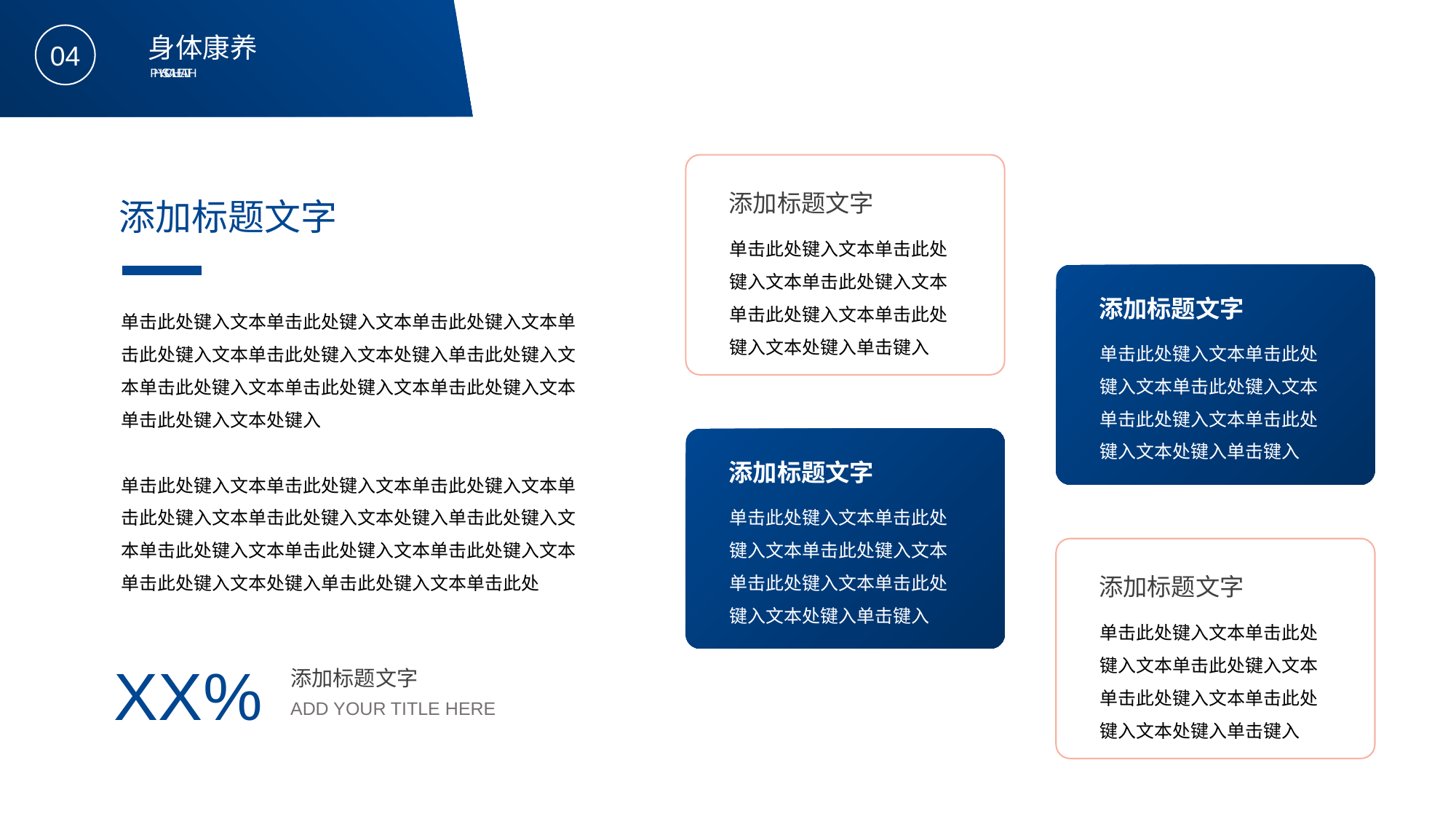

BY YUSHEN

身体康养
04
PHYSICAL HEALTH

添加标题文字
单击此处键入文本单击此处键入文本单击此处键入文本单击此处键入文本单击此处键入文本处键入单击键入
添加标题文字
单击此处键入文本单击此处键入文本单击此处键入文本单击此处键入文本单击此处键入文本处键入单击此处键入文本单击此处键入文本单击此处键入文本单击此处键入文本单击此处键入文本处键入

单击此处键入文本单击此处键入文本单击此处键入文本单击此处键入文本单击此处键入文本处键入单击此处键入文本单击此处键入文本单击此处键入文本单击此处键入文本单击此处键入文本处键入单击此处键入文本单击此处
XX%
添加标题文字
ADD YOUR TITLE HERE

添加标题文字
单击此处键入文本单击此处键入文本单击此处键入文本单击此处键入文本单击此处键入文本处键入单击键入

添加标题文字
单击此处键入文本单击此处键入文本单击此处键入文本单击此处键入文本单击此处键入文本处键入单击键入

添加标题文字
单击此处键入文本单击此处键入文本单击此处键入文本单击此处键入文本单击此处键入文本处键入单击键入